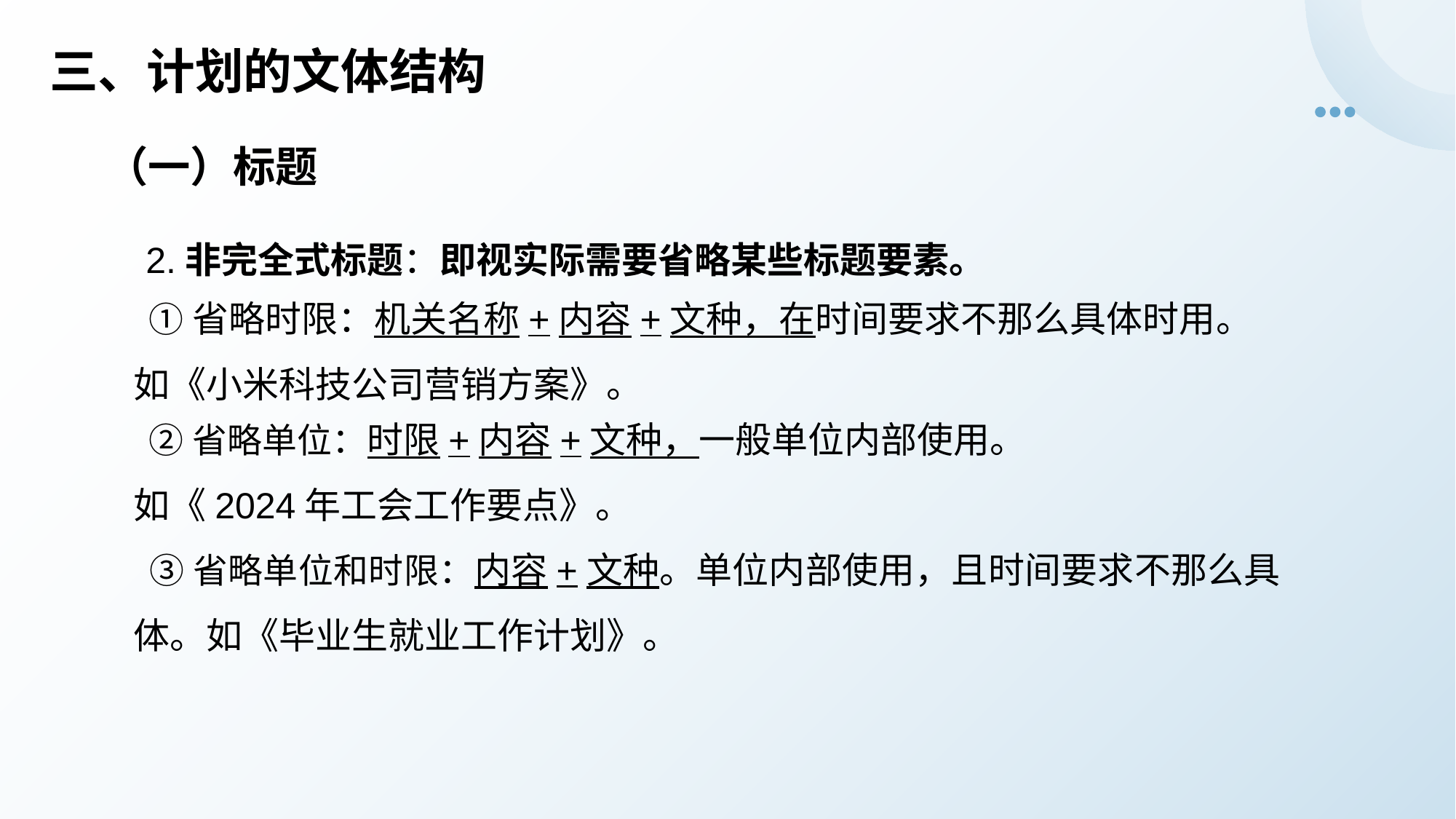

# 三、计划的文体结构
（一）标题
2.非完全式标题：即视实际需要省略某些标题要素。

  ①省略时限：机关名称+内容+文种，在时间要求不那么具体时用。
如《小米科技公司营销方案》。
  ②省略单位：时限+内容+文种，一般单位内部使用。
如《2024年工会工作要点》。
  ③省略单位和时限：内容+文种。单位内部使用，且时间要求不那么具体。如《毕业生就业工作计划》。